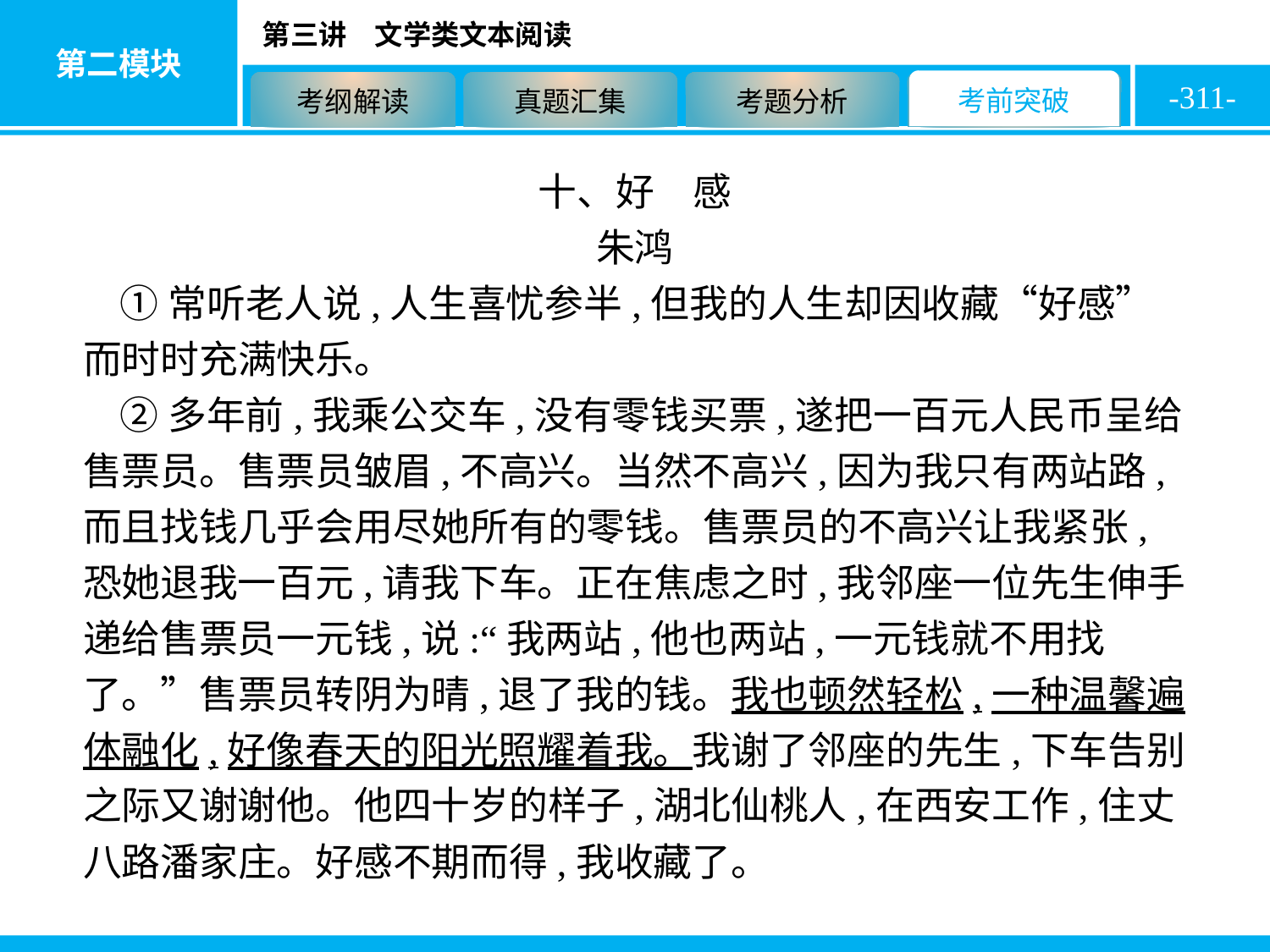

-311-
十、好　感
朱鸿
①常听老人说,人生喜忧参半,但我的人生却因收藏“好感”而时时充满快乐。
②多年前,我乘公交车,没有零钱买票,遂把一百元人民币呈给售票员。售票员皱眉,不高兴。当然不高兴,因为我只有两站路,而且找钱几乎会用尽她所有的零钱。售票员的不高兴让我紧张,恐她退我一百元,请我下车。正在焦虑之时,我邻座一位先生伸手递给售票员一元钱,说:“我两站,他也两站,一元钱就不用找了。”售票员转阴为晴,退了我的钱。我也顿然轻松,一种温馨遍体融化,好像春天的阳光照耀着我。我谢了邻座的先生,下车告别之际又谢谢他。他四十岁的样子,湖北仙桃人,在西安工作,住丈八路潘家庄。好感不期而得,我收藏了。